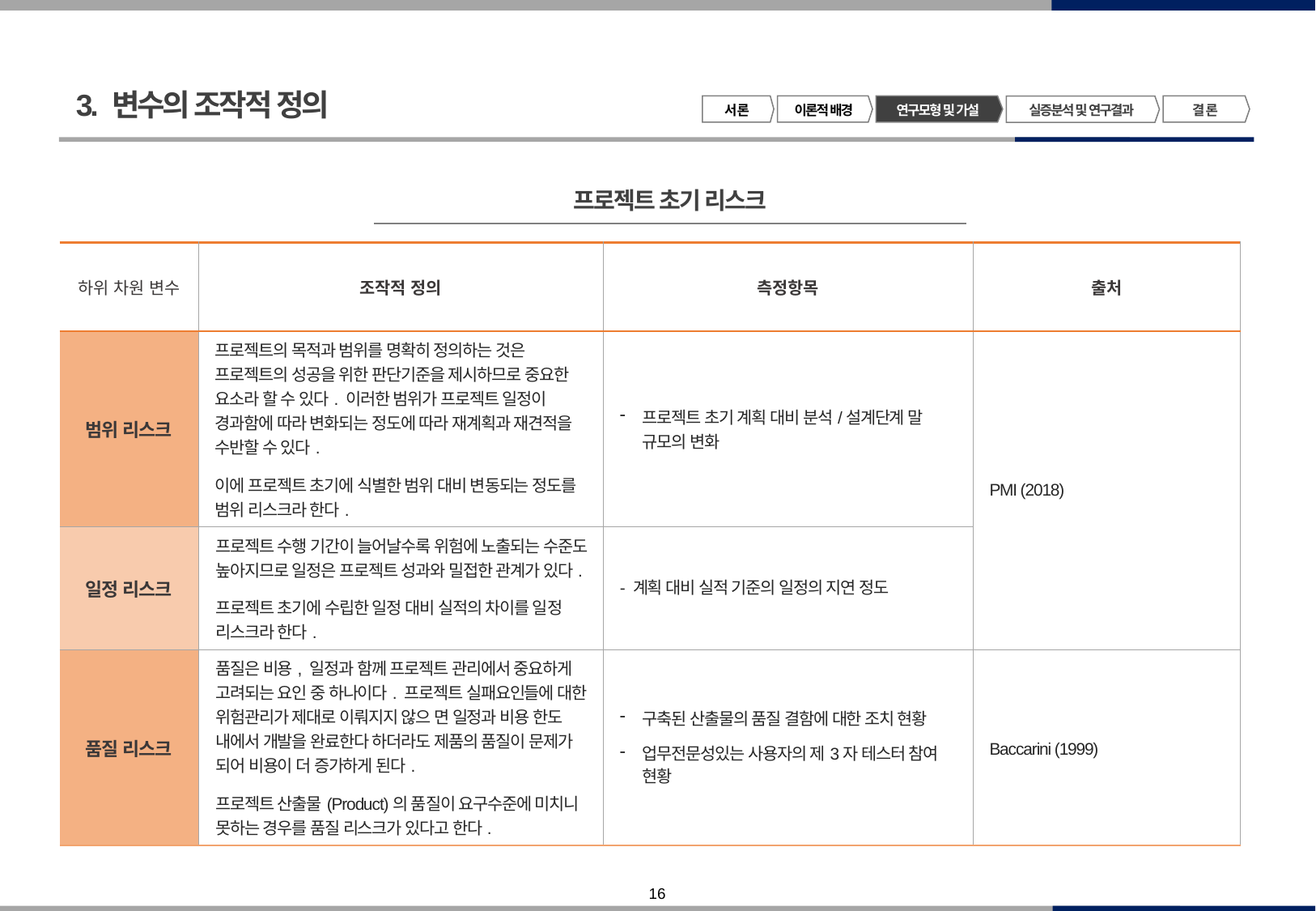

3. 변수의 조작적 정의
서  론
이론적 배경
연구모형 및 가설
결 론
실증분석 및 연구결과
프로젝트 초기 리스크
| 하위 차원 변수 | 조작적 정의 | 측정항목 | 출처 |
| --- | --- | --- | --- |
| 범위 리스크 | 프로젝트의 목적과 범위를 명확히 정의하는 것은 프로젝트의 성공을 위한 판단기준을 제시하므로 중요한 요소라 할 수 있다. 이러한 범위가 프로젝트 일정이 경과함에 따라 변화되는 정도에 따라 재계획과 재견적을 수반할 수 있다. 이에 프로젝트 초기에 식별한 범위 대비 변동되는 정도를 범위 리스크라 한다. | 프로젝트 초기 계획 대비 분석/설계단계 말 규모의 변화 | PMI (2018) |
| 일정 리스크 | 프로젝트 수행 기간이 늘어날수록 위험에 노출되는 수준도 높아지므로 일정은 프로젝트 성과와 밀접한 관계가 있다. 프로젝트 초기에 수립한 일정 대비 실적의 차이를 일정 리스크라 한다. | - 계획 대비 실적 기준의 일정의 지연 정도 |  |
| 품질 리스크 | 품질은 비용, 일정과 함께 프로젝트 관리에서 중요하게 고려되는 요인 중 하나이다. 프로젝트 실패요인들에 대한 위험관리가 제대로 이뤄지지 않으 면 일정과 비용 한도 내에서 개발을 완료한다 하더라도 제품의 품질이 문제가 되어 비용이 더 증가하게 된다. 프로젝트 산출물(Product)의 품질이 요구수준에 미치니 못하는 경우를 품질 리스크가 있다고 한다. | 구축된 산출물의 품질 결함에 대한 조치 현황 업무전문성있는 사용자의 제3자 테스터 참여 현황 | Baccarini (1999) |